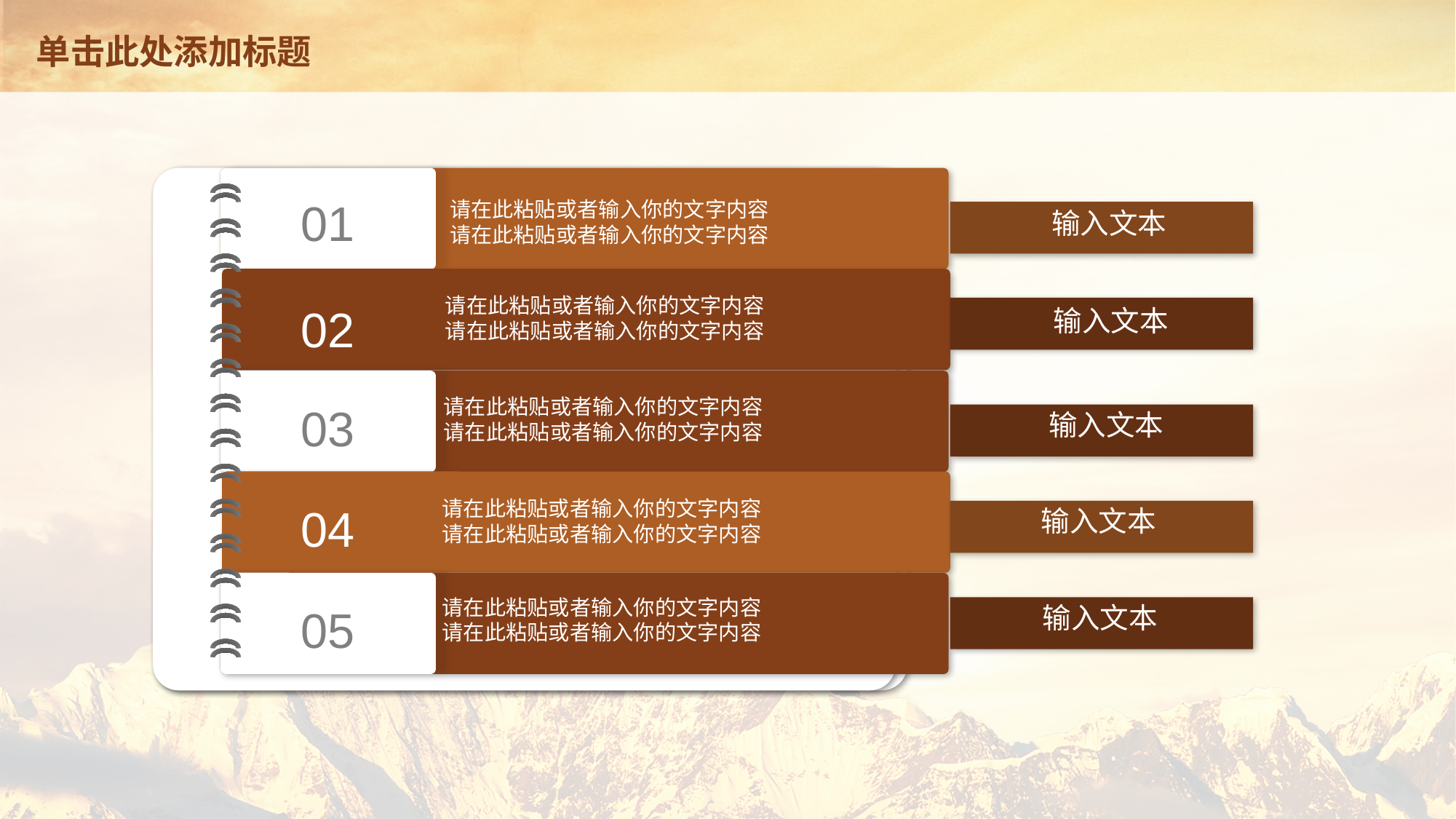

# 单击此处添加标题

请在此粘贴或者输入你的文字内容
请在此粘贴或者输入你的文字内容
01

输入文本

请在此粘贴或者输入你的文字内容
请在此粘贴或者输入你的文字内容

输入文本
02

请在此粘贴或者输入你的文字内容
请在此粘贴或者输入你的文字内容
03

输入文本

请在此粘贴或者输入你的文字内容
请在此粘贴或者输入你的文字内容

输入文本
04

请在此粘贴或者输入你的文字内容
请在此粘贴或者输入你的文字内容

输入文本
05